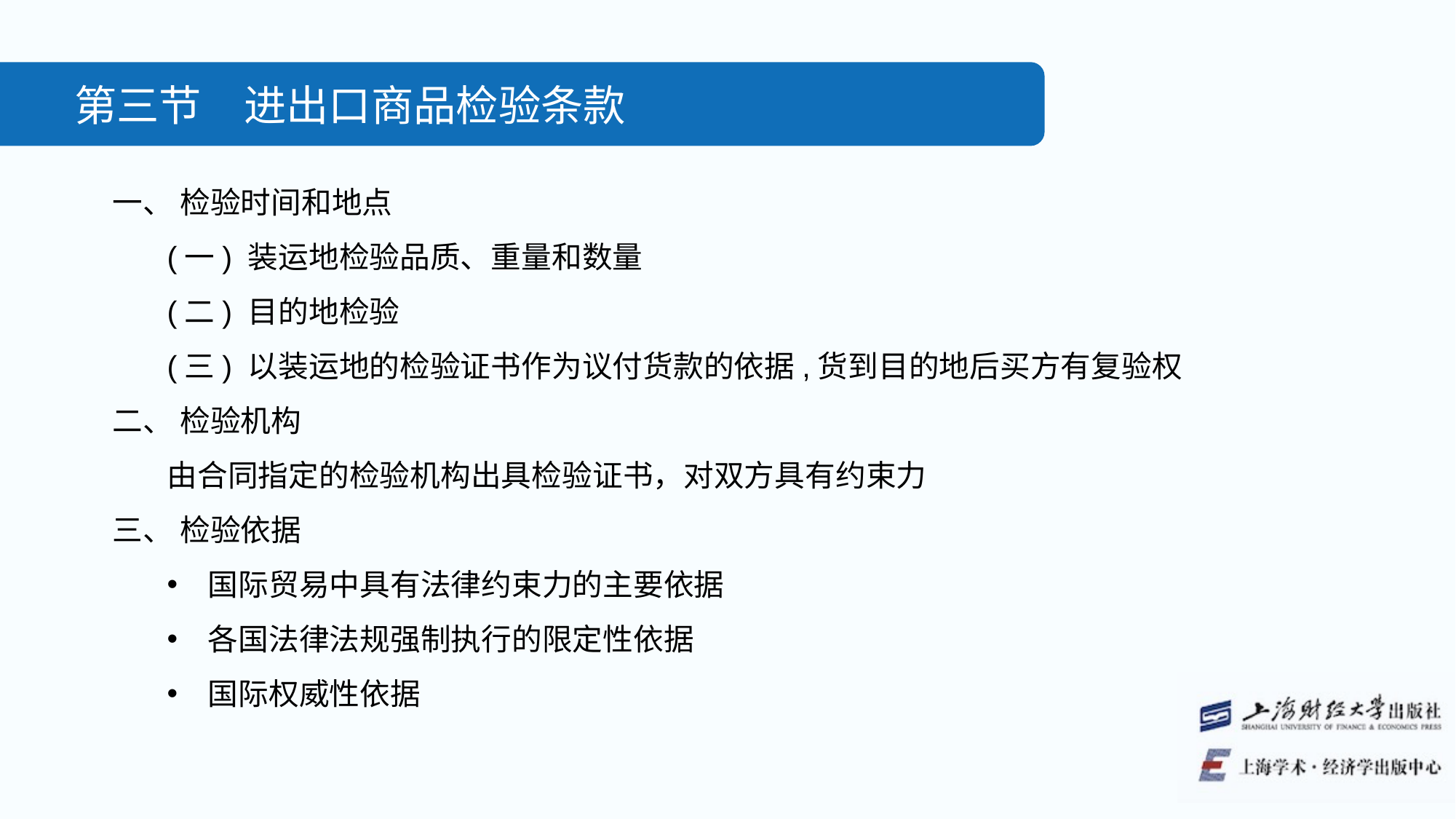

第三节　进出口商品检验条款
一、 检验时间和地点
(一) 装运地检验品质、重量和数量
(二) 目的地检验
(三) 以装运地的检验证书作为议付货款的依据,货到目的地后买方有复验权
二、 检验机构
由合同指定的检验机构出具检验证书，对双方具有约束力
三、 检验依据
国际贸易中具有法律约束力的主要依据
各国法律法规强制执行的限定性依据
国际权威性依据